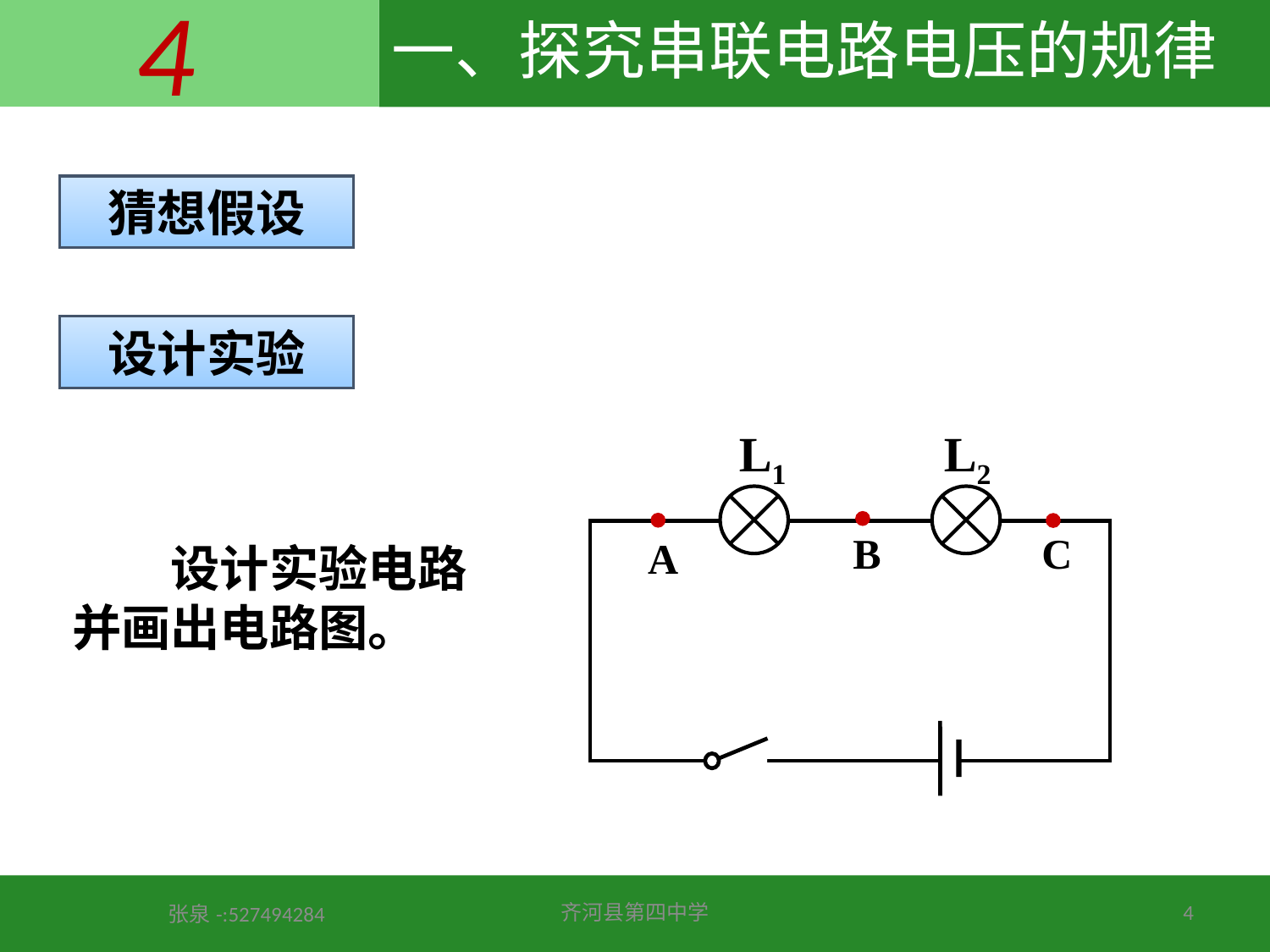

# 一、探究串联电路电压的规律
猜想假设
设计实验
L1
L2

B
C
A

　　设计实验电路并画出电路图。